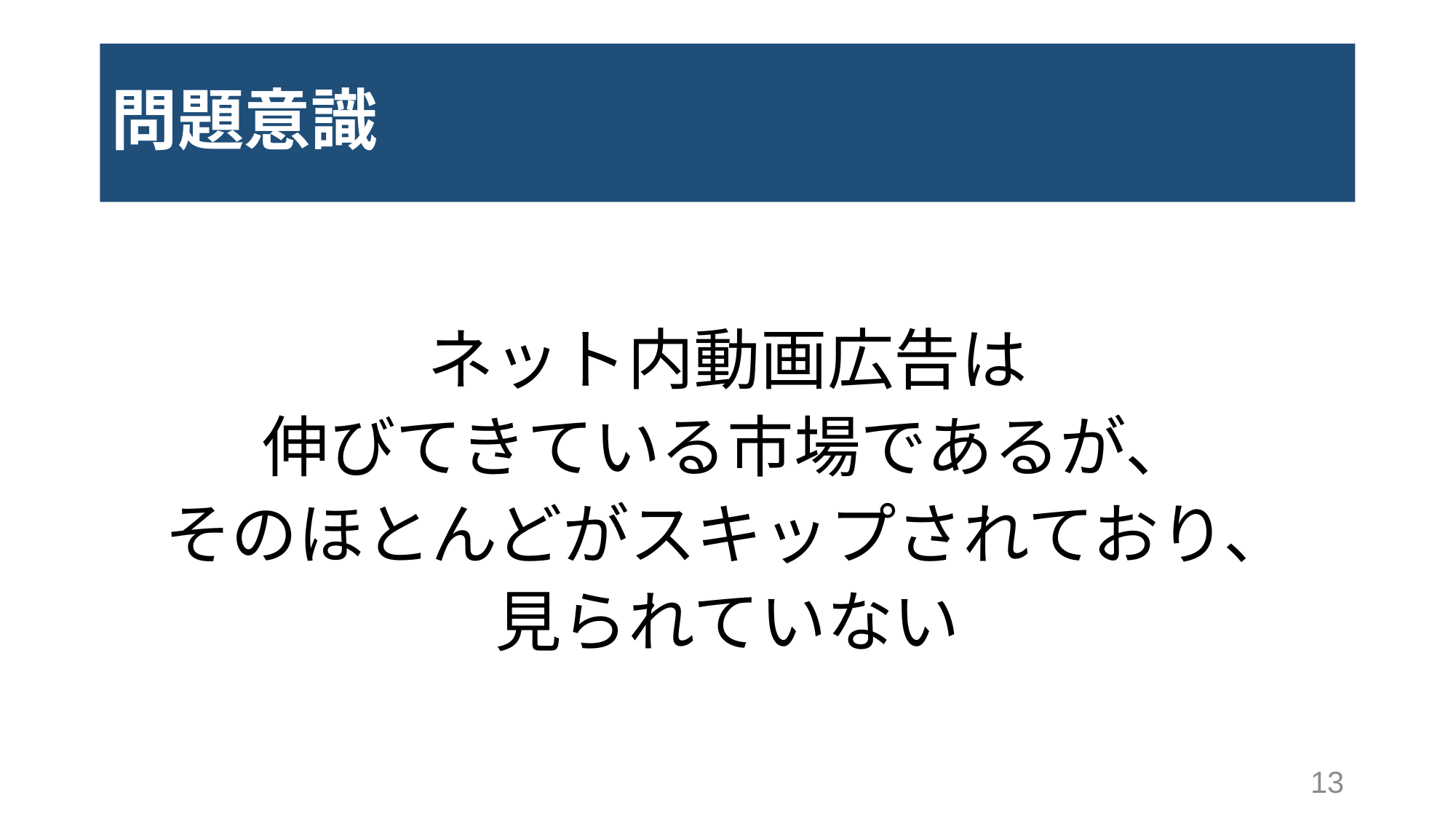

# 問題意識

ネット内動画広告は
伸びてきている市場であるが、
そのほとんどがスキップされており、
見られていない

13